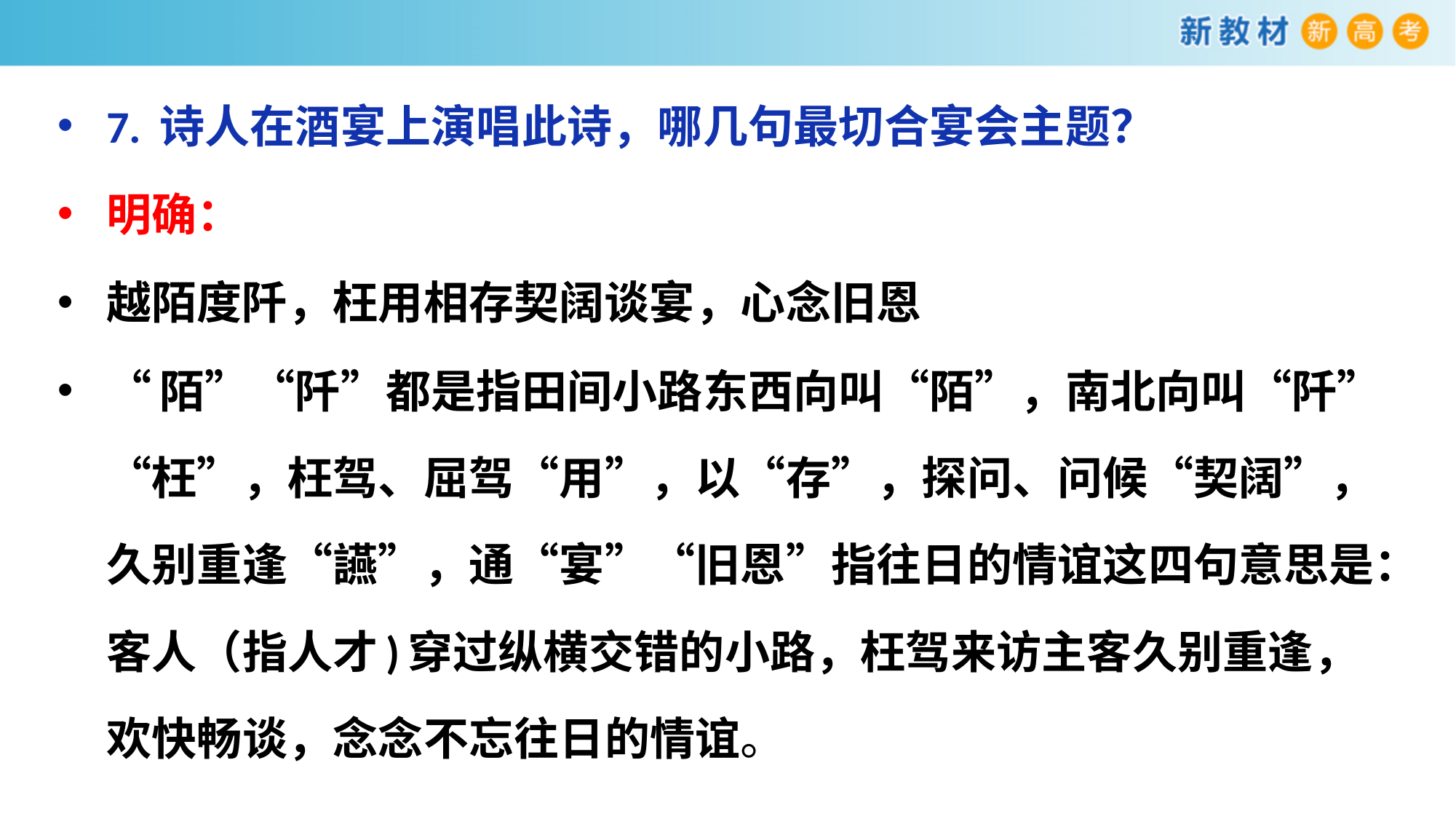

7. 诗人在酒宴上演唱此诗，哪几句最切合宴会主题？
明确：
越陌度阡，枉用相存契阔谈宴，心念旧恩
“陌”“阡”都是指田间小路东西向叫“陌”，南北向叫“阡”“枉”，枉驾、屈驾“用”，以“存”，探问、问候“契阔”，久别重逢“讌”，通“宴”“旧恩”指往日的情谊这四句意思是：客人（指人才)穿过纵横交错的小路，枉驾来访主客久别重逢，欢快畅谈，念念不忘往日的情谊。